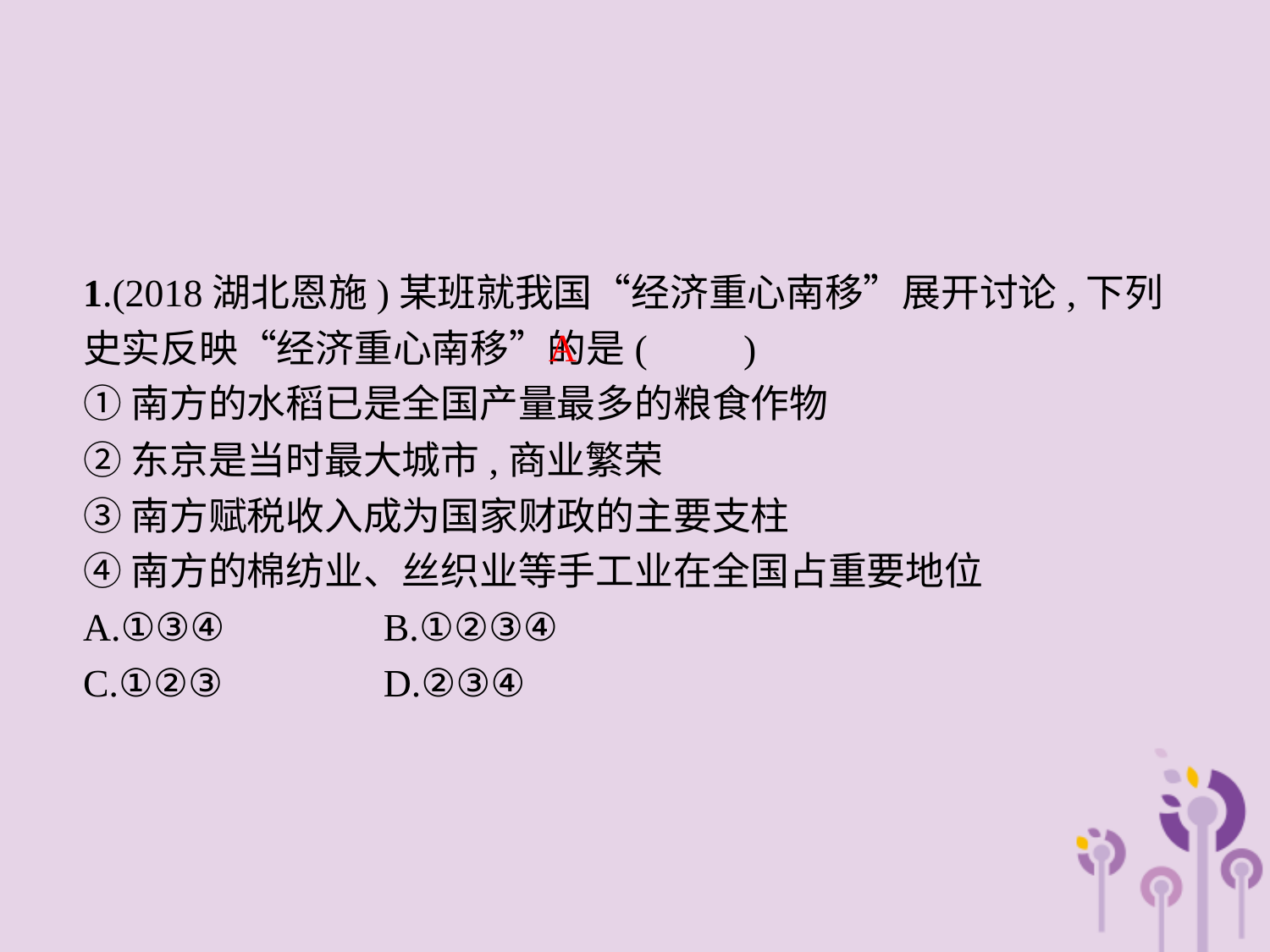

1.(2018湖北恩施)某班就我国“经济重心南移”展开讨论,下列史实反映“经济重心南移”的是(　　)
①南方的水稻已是全国产量最多的粮食作物
②东京是当时最大城市,商业繁荣
③南方赋税收入成为国家财政的主要支柱
④南方的棉纺业、丝织业等手工业在全国占重要地位
A.①③④		B.①②③④
C.①②③		D.②③④
A